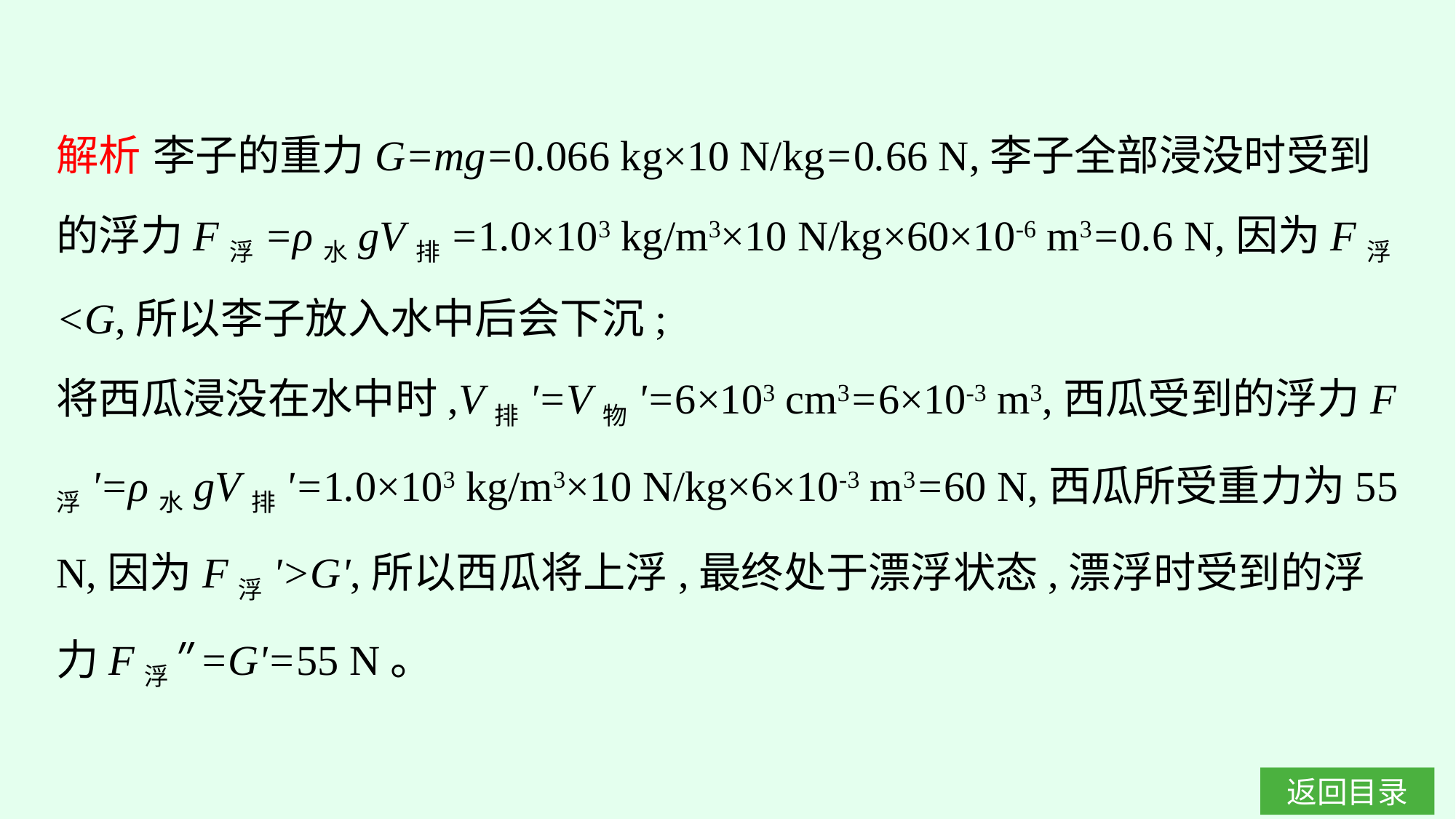

解析 李子的重力G=mg=0.066 kg×10 N/kg=0.66 N,李子全部浸没时受到的浮力F浮=ρ水gV排=1.0×103 kg/m3×10 N/kg×60×10-6 m3=0.6 N,因为F浮<G,所以李子放入水中后会下沉;
将西瓜浸没在水中时,V排'=V物'=6×103 cm3=6×10-3 m3,西瓜受到的浮力F浮'=ρ水gV排'=1.0×103 kg/m3×10 N/kg×6×10-3 m3=60 N,西瓜所受重力为55 N,因为F浮'>G',所以西瓜将上浮,最终处于漂浮状态,漂浮时受到的浮力F浮″=G'=55 N。